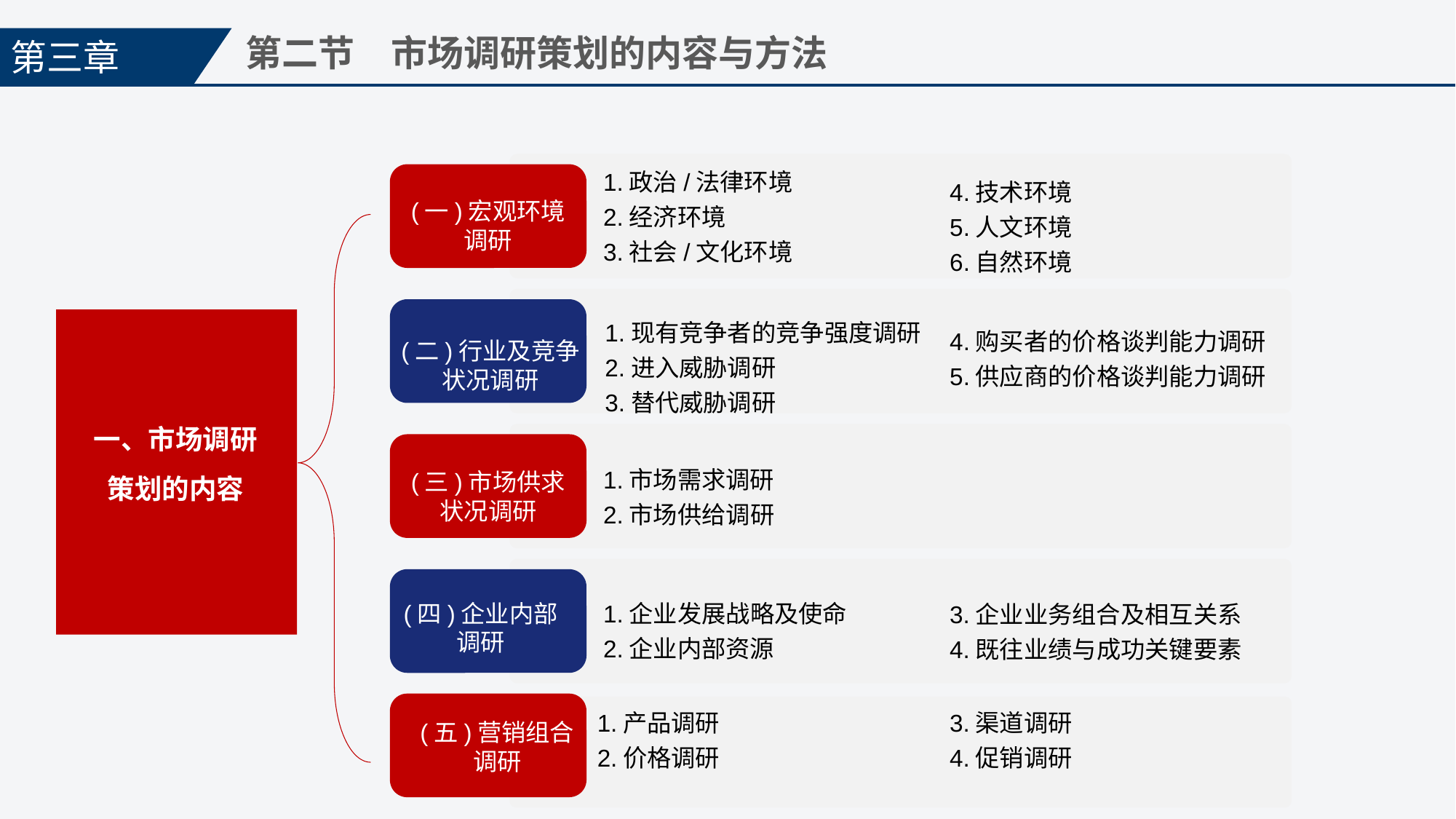

第三章
第二节　市场调研策划的内容与方法

1.政治/法律环境
2.经济环境
3.社会/文化环境

(一)宏观环境
调研
4.技术环境
5.人文环境
6.自然环境

(二)行业及竞争状况调研
1.现有竞争者的竞争强度调研
2.进入威胁调研
3.替代威胁调研

一、市场调研策划的内容
4.购买者的价格谈判能力调研
5.供应商的价格谈判能力调研

(三)市场供求状况调研
1.市场需求调研
2.市场供给调研

(四)企业内部
调研
1.企业发展战略及使命
2.企业内部资源
3.企业业务组合及相互关系
4.既往业绩与成功关键要素

(五)营销组合
调研
3.渠道调研
4.促销调研

1.产品调研
2.价格调研